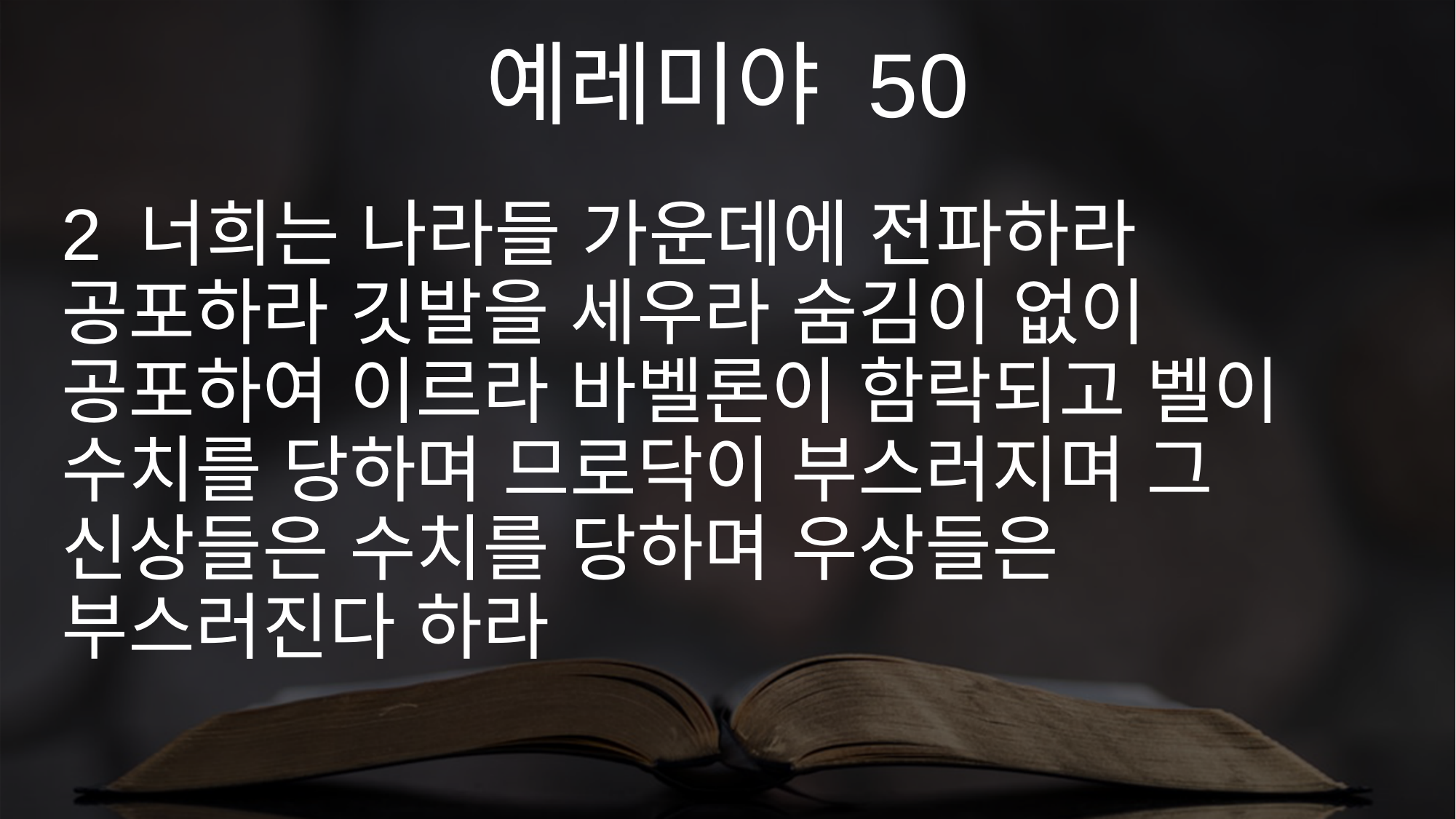

예레미야 50
2 너희는 나라들 가운데에 전파하라 공포하라 깃발을 세우라 숨김이 없이 공포하여 이르라 바벨론이 함락되고 벨이 수치를 당하며 므로닥이 부스러지며 그 신상들은 수치를 당하며 우상들은 부스러진다 하라